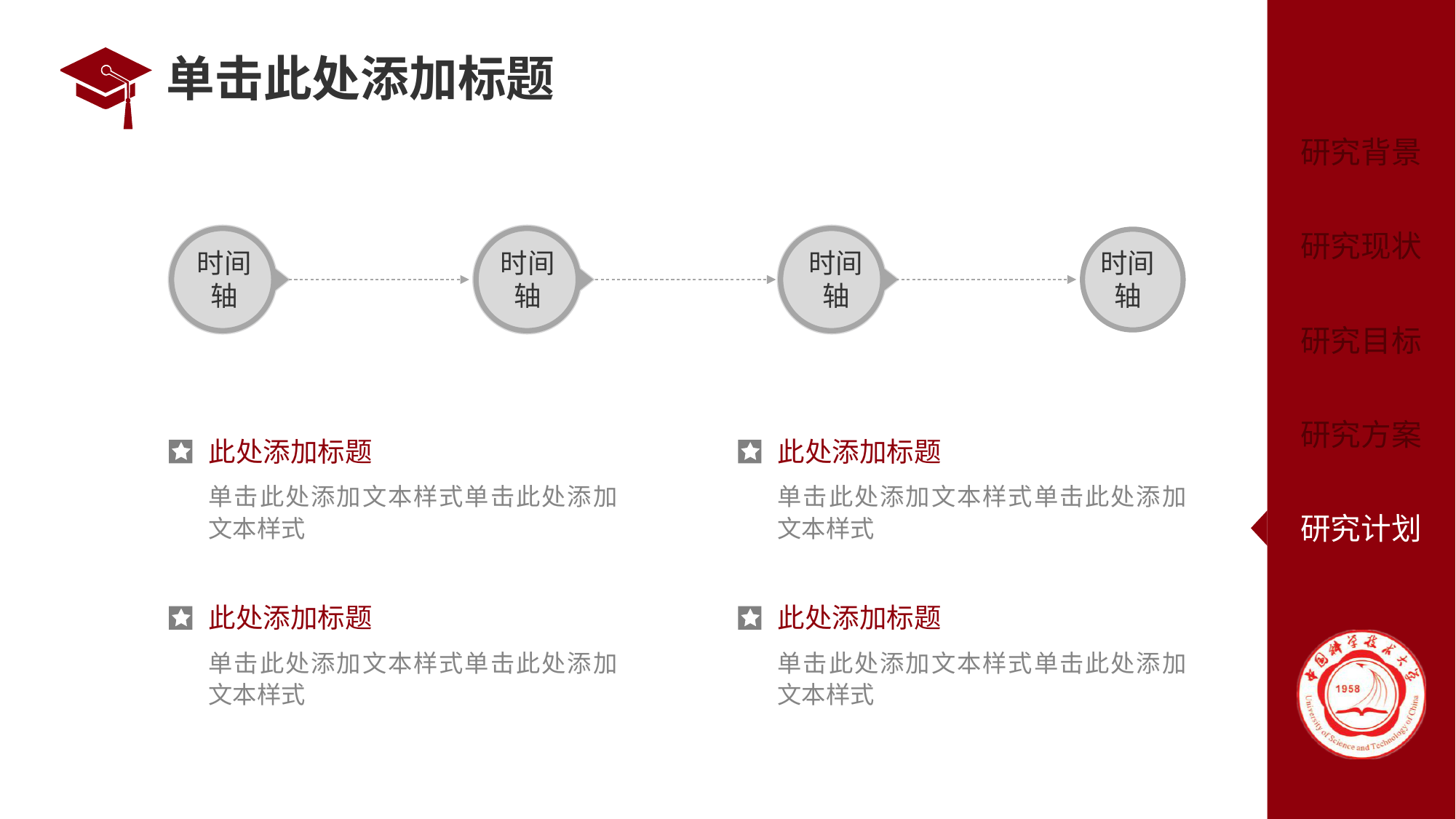

# 单击此处添加标题

时间轴
时间轴
时间
轴
时间轴
此处添加标题
此处添加标题

单击此处添加文本样式单击此处添加文本样式
单击此处添加文本样式单击此处添加文本样式
此处添加标题
此处添加标题

单击此处添加文本样式单击此处添加文本样式
单击此处添加文本样式单击此处添加文本样式